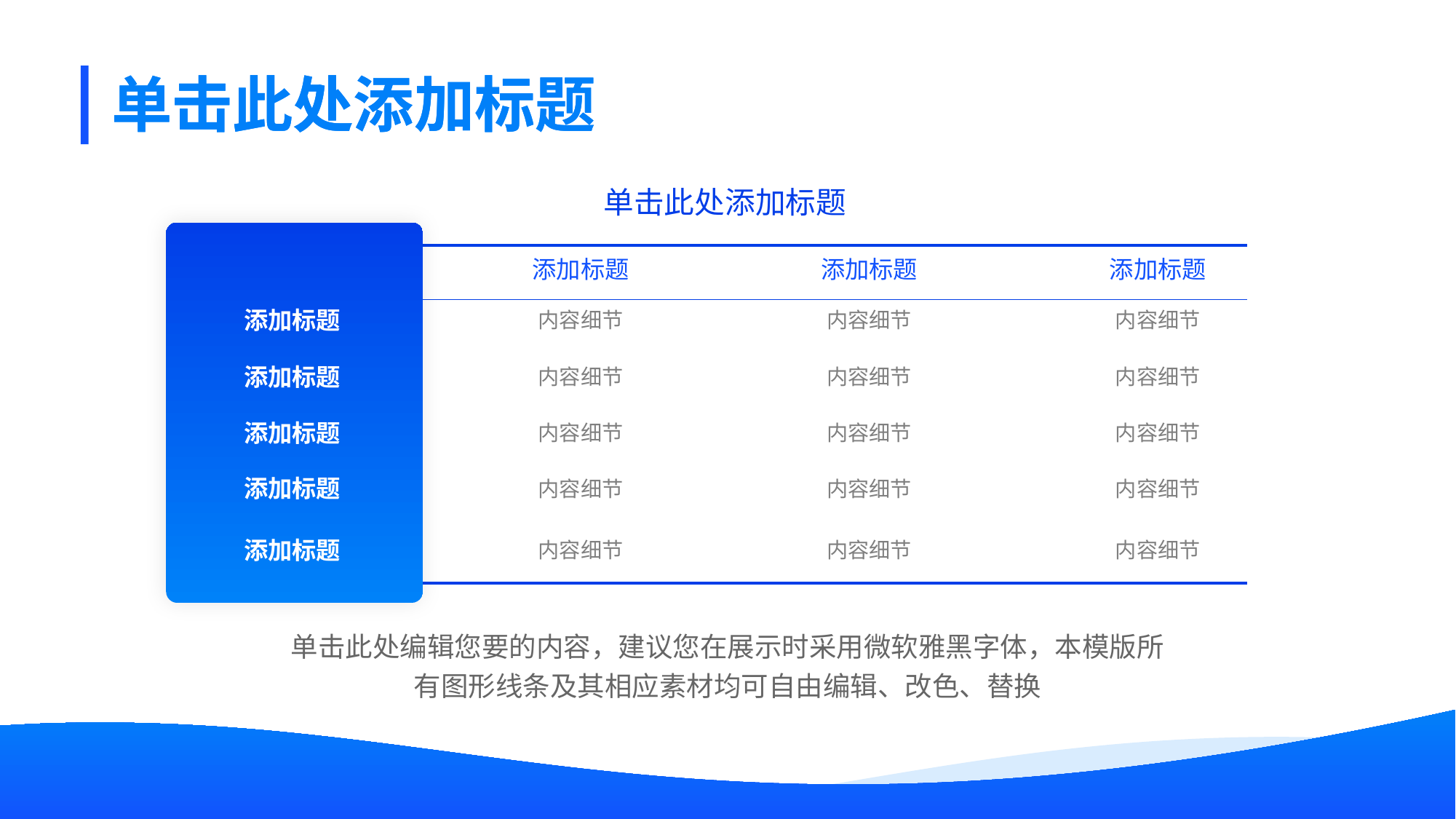

单击此处添加标题
单击此处添加标题

单击此处添加标题

|  | 添加标题 | 添加标题 | 添加标题 |
| --- | --- | --- | --- |
| 添加标题 | 内容细节 | 内容细节 | 内容细节 |
| 添加标题 | 内容细节 | 内容细节 | 内容细节 |
| 添加标题 | 内容细节 | 内容细节 | 内容细节 |
| 添加标题 | 内容细节 | 内容细节 | 内容细节 |
| 添加标题 | 内容细节 | 内容细节 | 内容细节 |
单击此处编辑您要的内容，建议您在展示时采用微软雅黑字体，本模版所有图形线条及其相应素材均可自由编辑、改色、替换